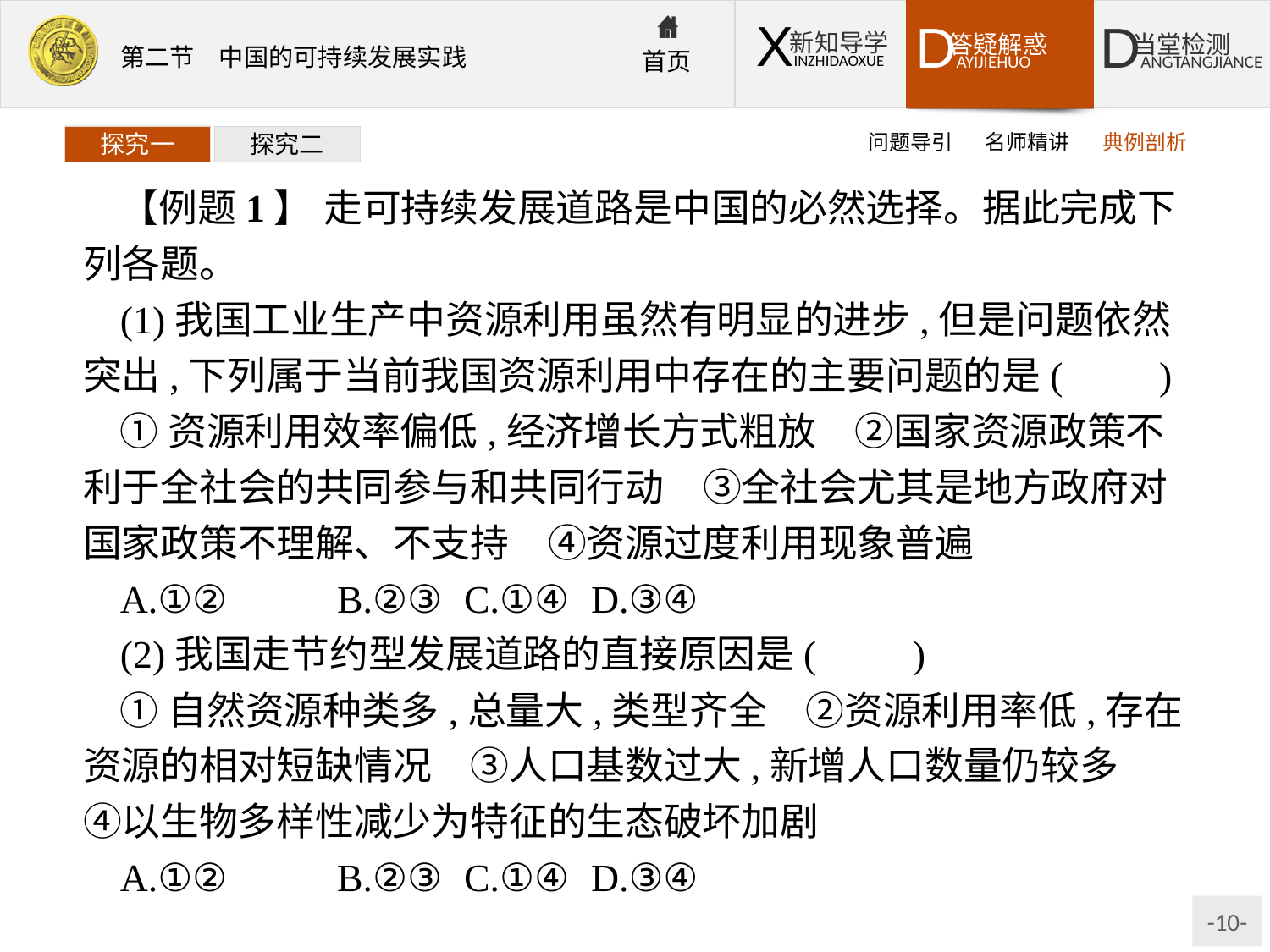

问题导引
名师精讲
典例剖析
探究一
探究二
【例题1】 走可持续发展道路是中国的必然选择。据此完成下列各题。
(1)我国工业生产中资源利用虽然有明显的进步,但是问题依然突出,下列属于当前我国资源利用中存在的主要问题的是(　　)
①资源利用效率偏低,经济增长方式粗放　②国家资源政策不利于全社会的共同参与和共同行动　③全社会尤其是地方政府对国家政策不理解、不支持　④资源过度利用现象普遍
A.①②	B.②③	C.①④	D.③④
(2)我国走节约型发展道路的直接原因是(　　)
①自然资源种类多,总量大,类型齐全　②资源利用率低,存在资源的相对短缺情况　③人口基数过大,新增人口数量仍较多　④以生物多样性减少为特征的生态破坏加剧
A.①②	B.②③	C.①④	D.③④